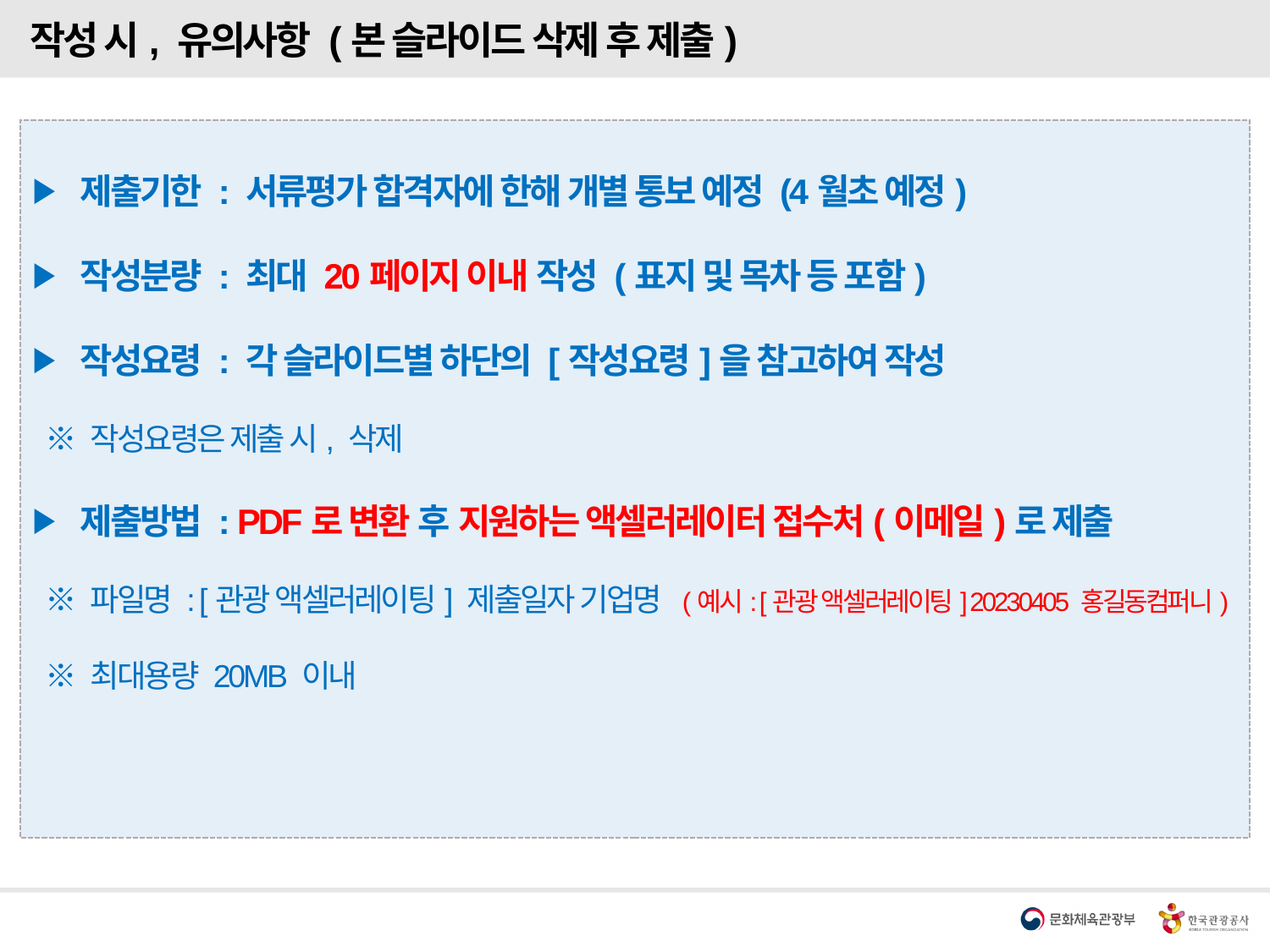

작성 시, 유의사항 (본 슬라이드 삭제 후 제출)
제출기한 : 서류평가 합격자에 한해 개별 통보 예정 (4월초 예정)
작성분량 : 최대 20페이지 이내 작성 (표지 및 목차 등 포함)
작성요령 : 각 슬라이드별 하단의 [작성요령]을 참고하여 작성
  ※ 작성요령은 제출 시, 삭제
제출방법 : PDF로 변환 후 지원하는 액셀러레이터 접수처(이메일)로 제출
  ※ 파일명 : [관광 액셀러레이팅] 제출일자 기업명  (예시: [관광 액셀러레이팅] 20230405 홍길동컴퍼니)
  ※ 최대용량 20MB 이내